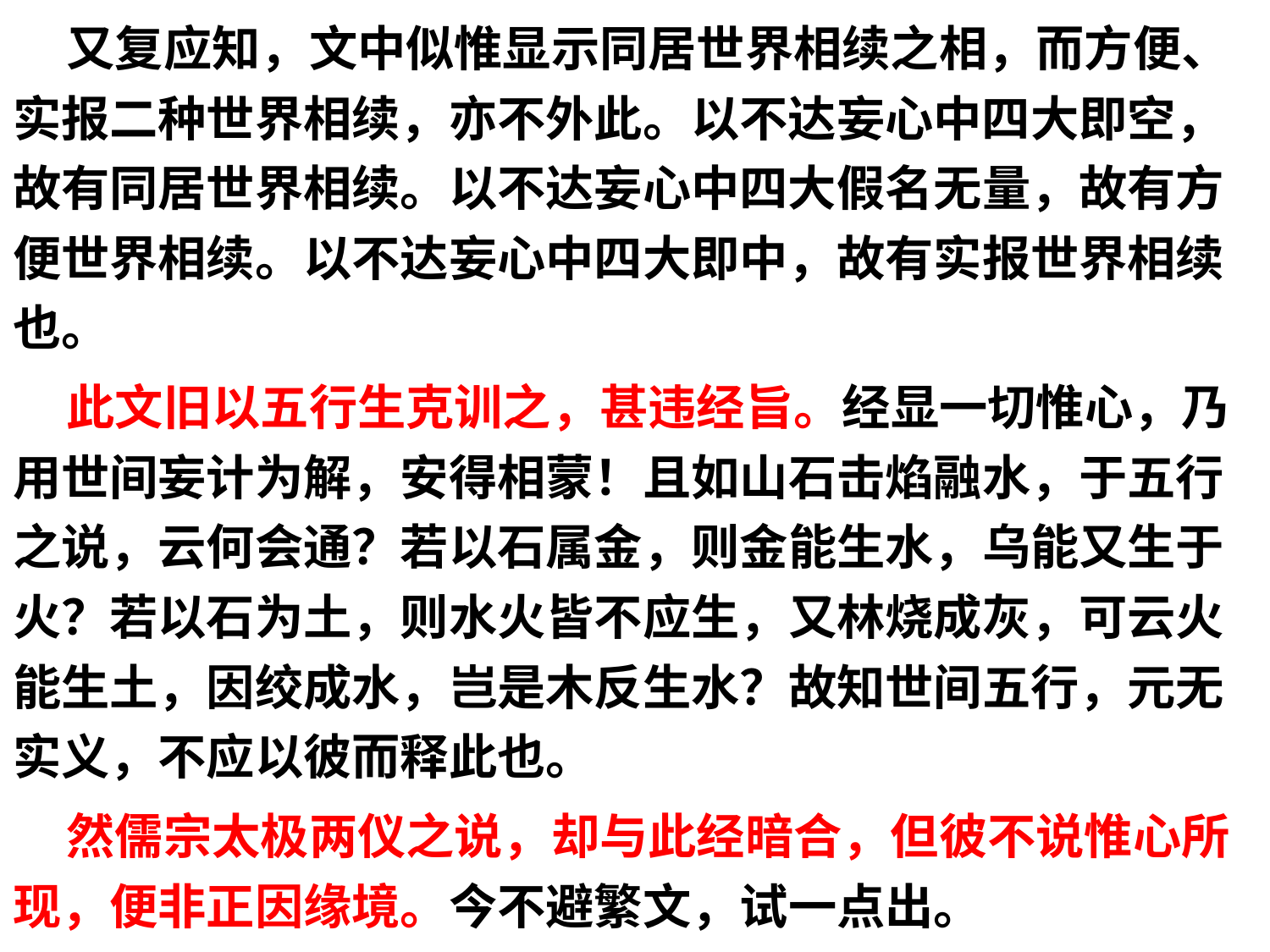

又复应知，文中似惟显示同居世界相续之相，而方便、实报二种世界相续，亦不外此。以不达妄心中四大即空，故有同居世界相续。以不达妄心中四大假名无量，故有方便世界相续。以不达妄心中四大即中，故有实报世界相续也。
    此文旧以五行生克训之，甚违经旨。经显一切惟心，乃用世间妄计为解，安得相蒙！且如山石击焰融水，于五行之说，云何会通？若以石属金，则金能生水，乌能又生于火？若以石为土，则水火皆不应生，又林烧成灰，可云火能生土，因绞成水，岂是木反生水？故知世间五行，元无实义，不应以彼而释此也。
    然儒宗太极两仪之说，却与此经暗合，但彼不说惟心所现，便非正因缘境。今不避繁文，试一点出。